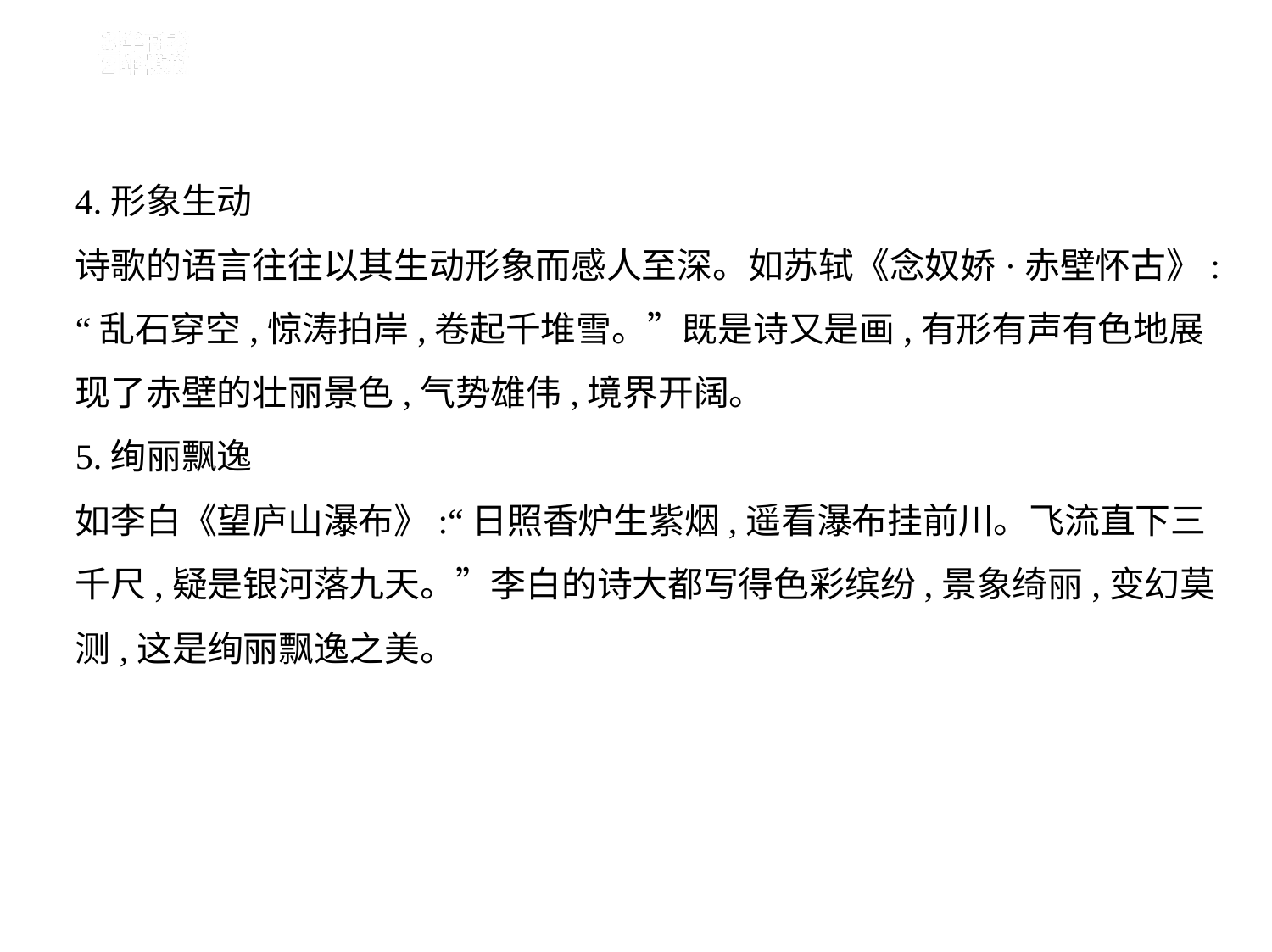

4.形象生动
诗歌的语言往往以其生动形象而感人至深。如苏轼《念奴娇·赤壁怀古》:
“乱石穿空,惊涛拍岸,卷起千堆雪。”既是诗又是画,有形有声有色地展
现了赤壁的壮丽景色,气势雄伟,境界开阔。
5.绚丽飘逸
如李白《望庐山瀑布》:“日照香炉生紫烟,遥看瀑布挂前川。飞流直下三
千尺,疑是银河落九天。”李白的诗大都写得色彩缤纷,景象绮丽,变幻莫
测,这是绚丽飘逸之美。